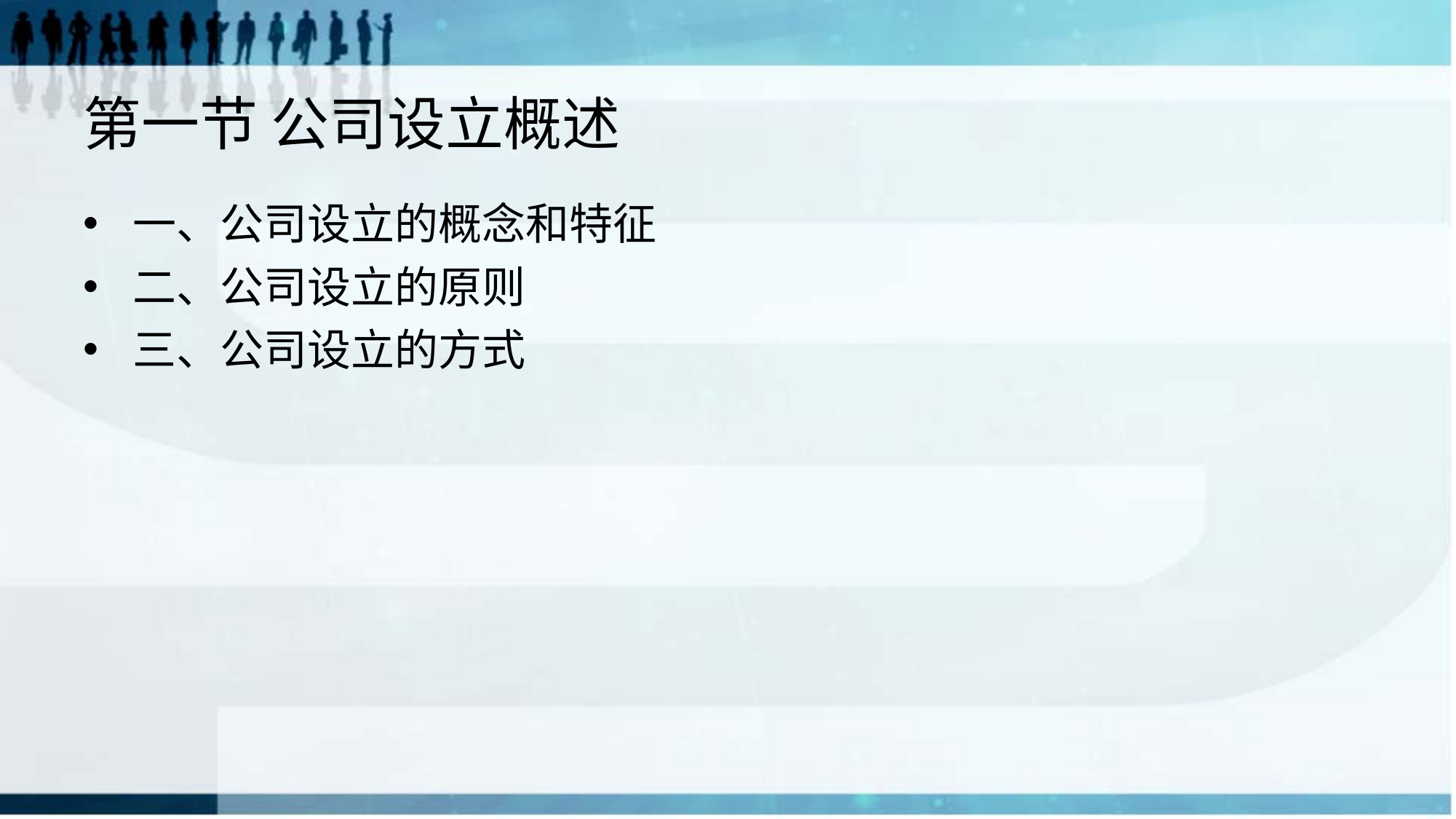

# 第一节 公司设立概述
一、公司设立的概念和特征
二、公司设立的原则
三、公司设立的方式